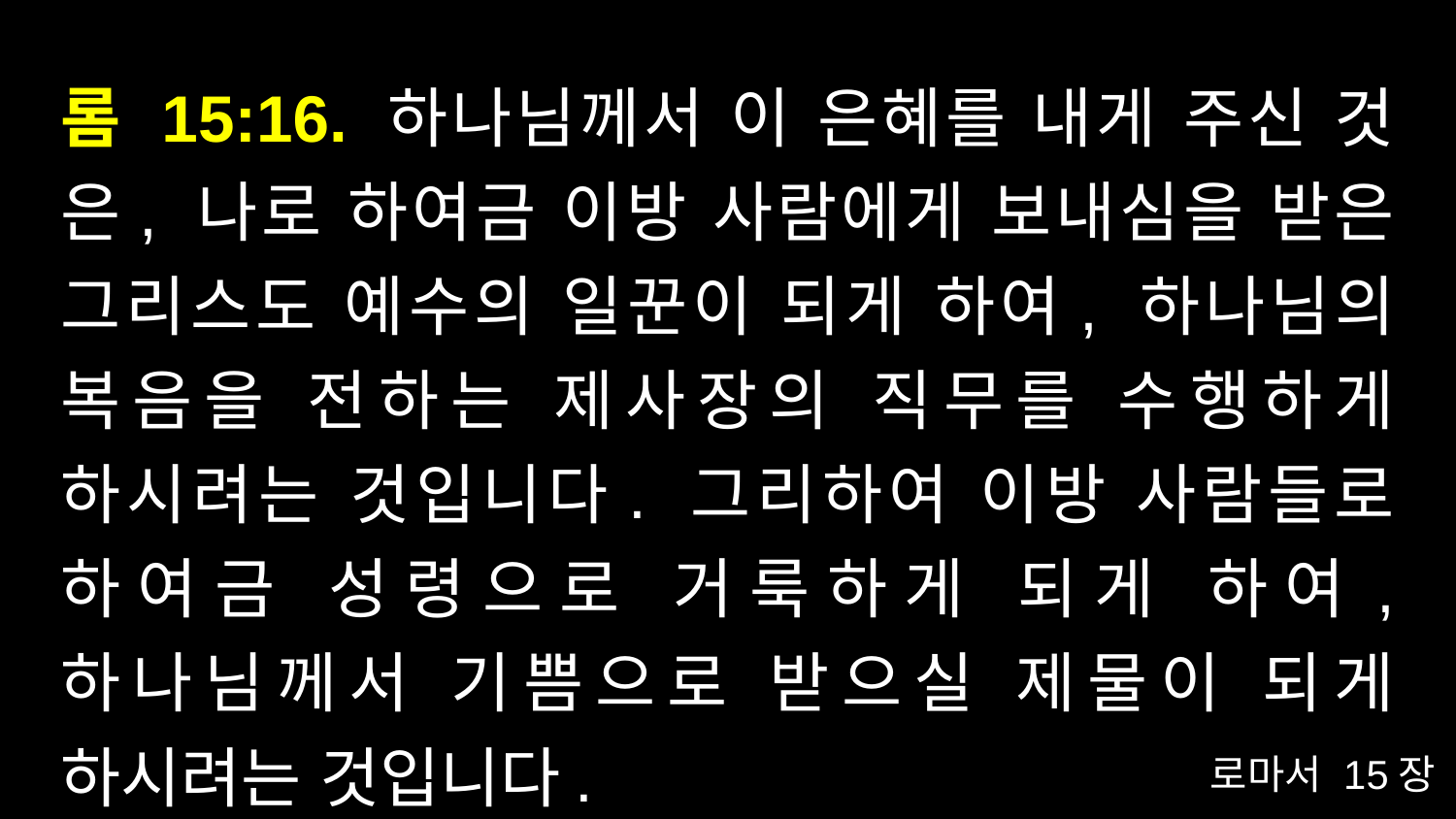

# 롬 15:16. 하나님께서 이 은혜를 내게 주신 것은, 나로 하여금 이방 사람에게 보내심을 받은 그리스도 예수의 일꾼이 되게 하여, 하나님의 복음을 전하는 제사장의 직무를 수행하게 하시려는 것입니다. 그리하여 이방 사람들로 하여금 성령으로 거룩하게 되게 하여, 하나님께서 기쁨으로 받으실 제물이 되게 하시려는 것입니다.
로마서 15장